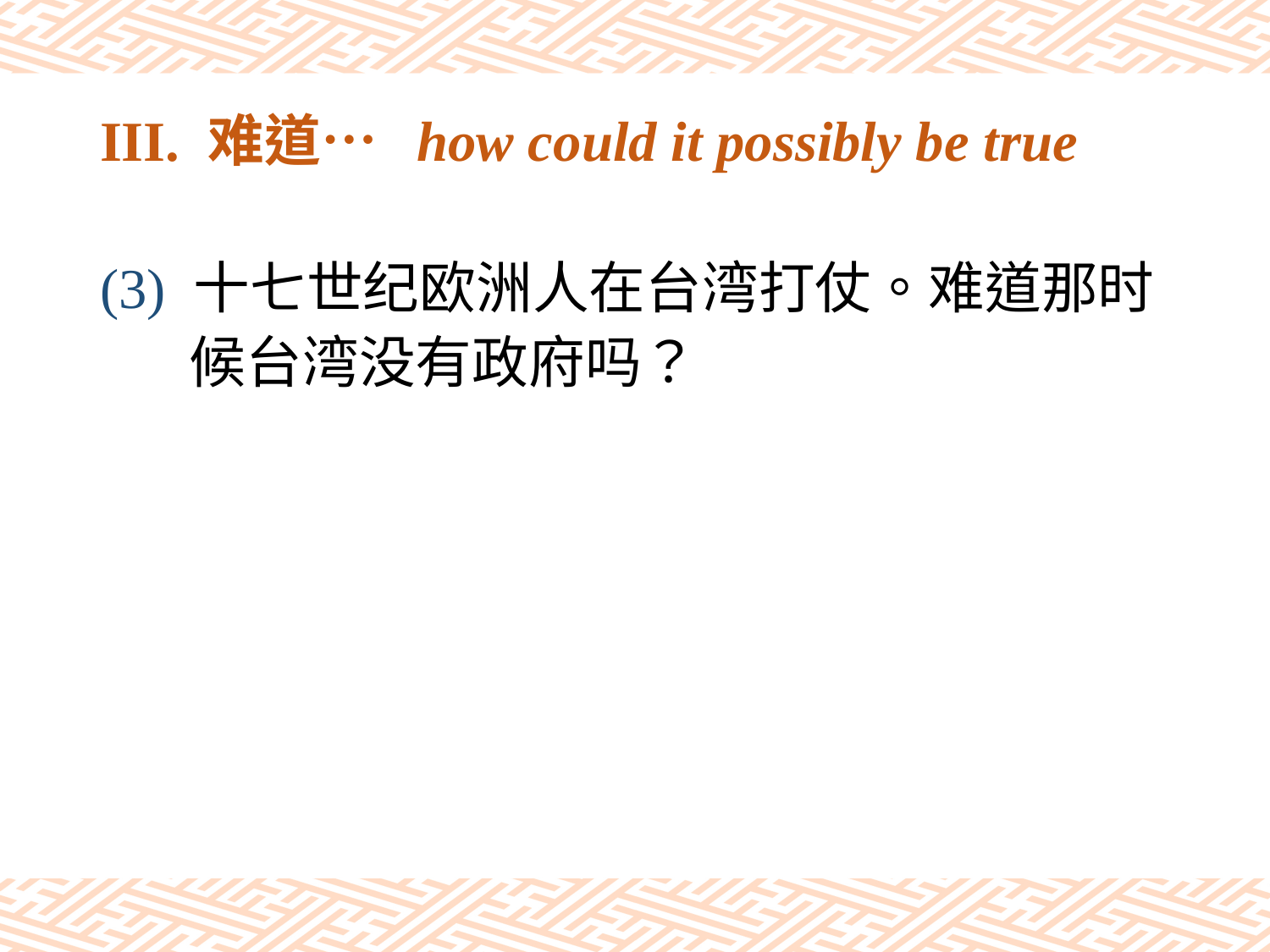

# III. 难道…  how could it possibly be true
(3) 十七世纪欧洲人在台湾打仗。难道那时
      候台湾没有政府吗？